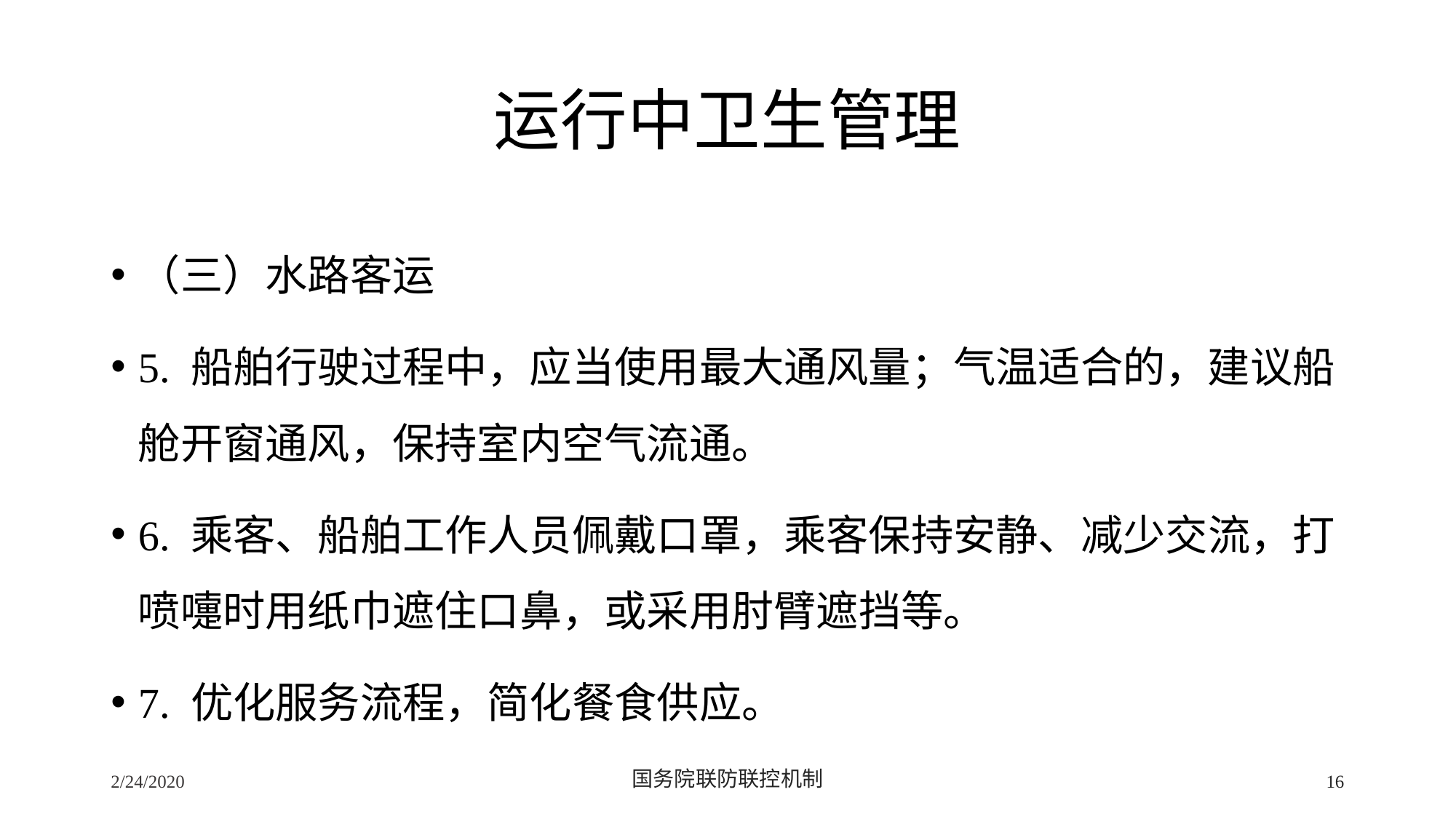

# 运行中卫生管理
（三）水路客运
5. 船舶行驶过程中，应当使用最大通风量；气温适合的，建议船舱开窗通风，保持室内空气流通。
6. 乘客、船舶工作人员佩戴口罩，乘客保持安静、减少交流，打喷嚏时用纸巾遮住口鼻，或采用肘臂遮挡等。
7. 优化服务流程，简化餐食供应。
2/24/2020
国务院联防联控机制
16